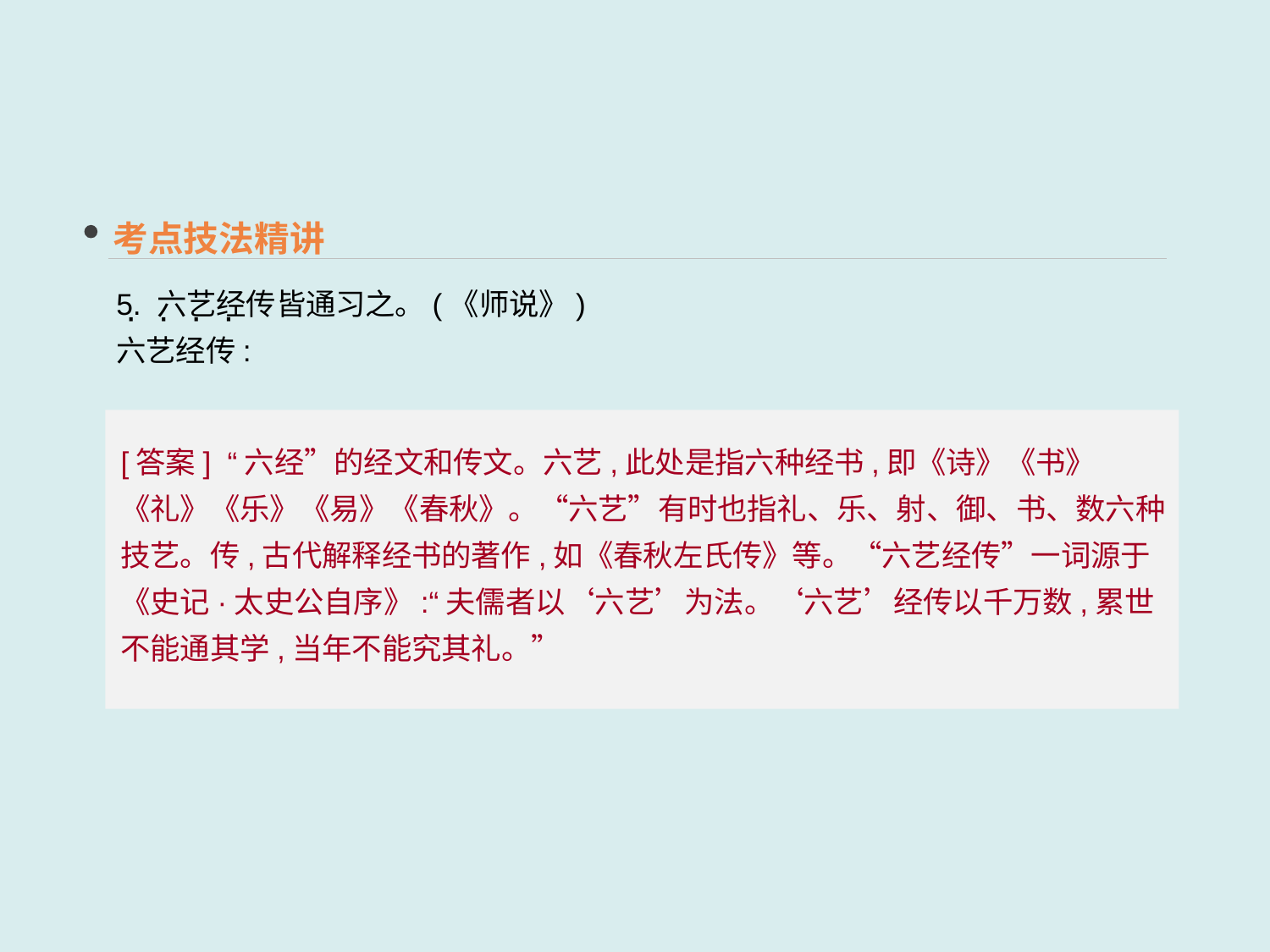

考点技法精讲

5. 六艺经传皆通习之。(《师说》)
六艺经传:  ___________________________________________________________________
 ·  ·  ·  ·

[答案]  “六经”的经文和传文。六艺,此处是指六种经书,即《诗》《书》《礼》《乐》《易》《春秋》。“六艺”有时也指礼、乐、射、御、书、数六种技艺。传,古代解释经书的著作,如《春秋左氏传》等。“六艺经传”一词源于《史记·太史公自序》:“夫儒者以‘六艺’为法。‘六艺’经传以千万数,累世不能通其学,当年不能究其礼。”